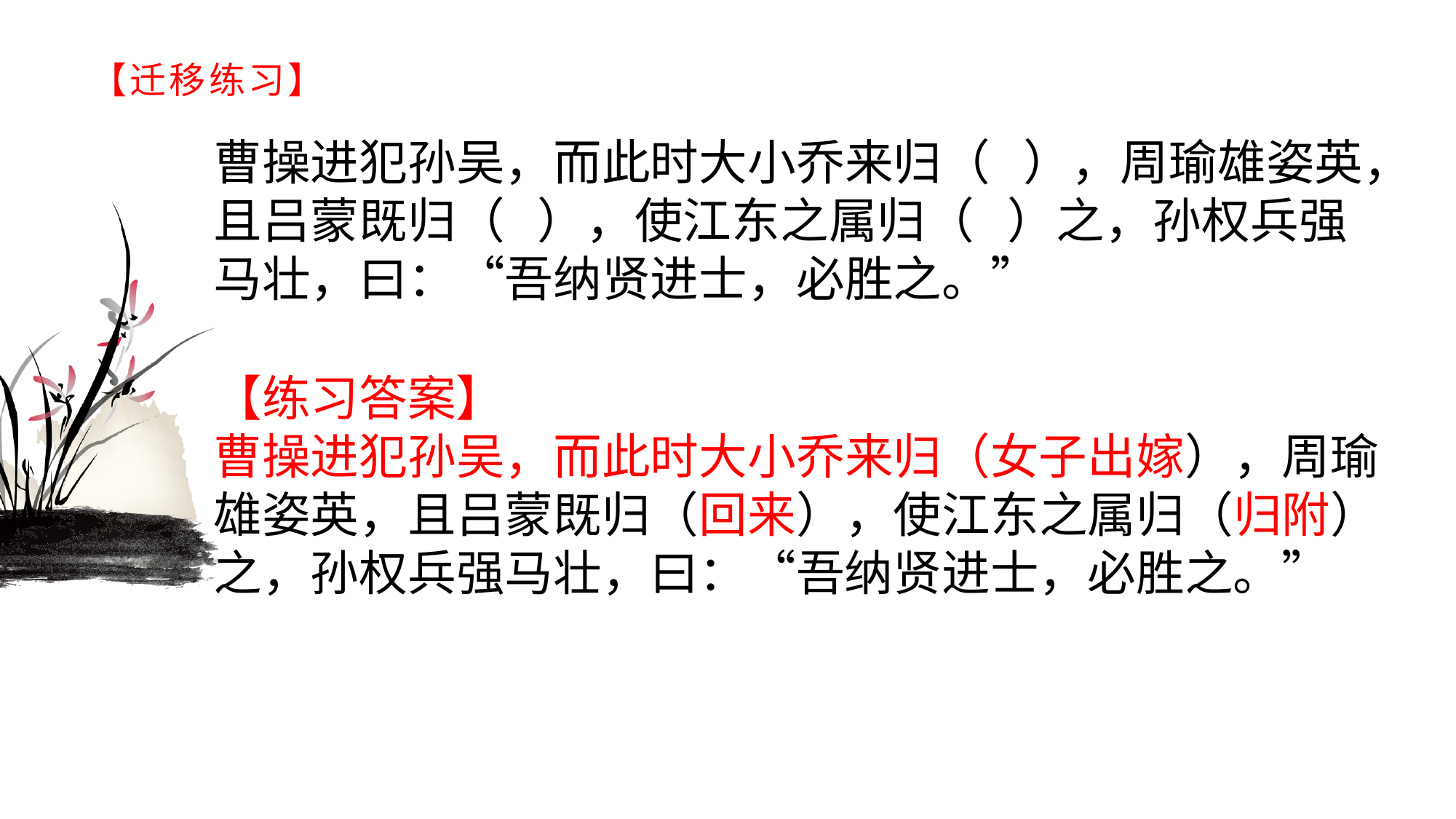

# 【迁移练习】
曹操进犯孙吴，而此时大小乔来归（   ），周瑜雄姿英，且吕蒙既归（   ），使江东之属归（   ）之，孙权兵强马壮，曰：“吾纳贤进士，必胜之。”
【练习答案】曹操进犯孙吴，而此时大小乔来归（女子出嫁），周瑜雄姿英，且吕蒙既归（回来），使江东之属归（归附）之，孙权兵强马壮，曰：“吾纳贤进士，必胜之。”